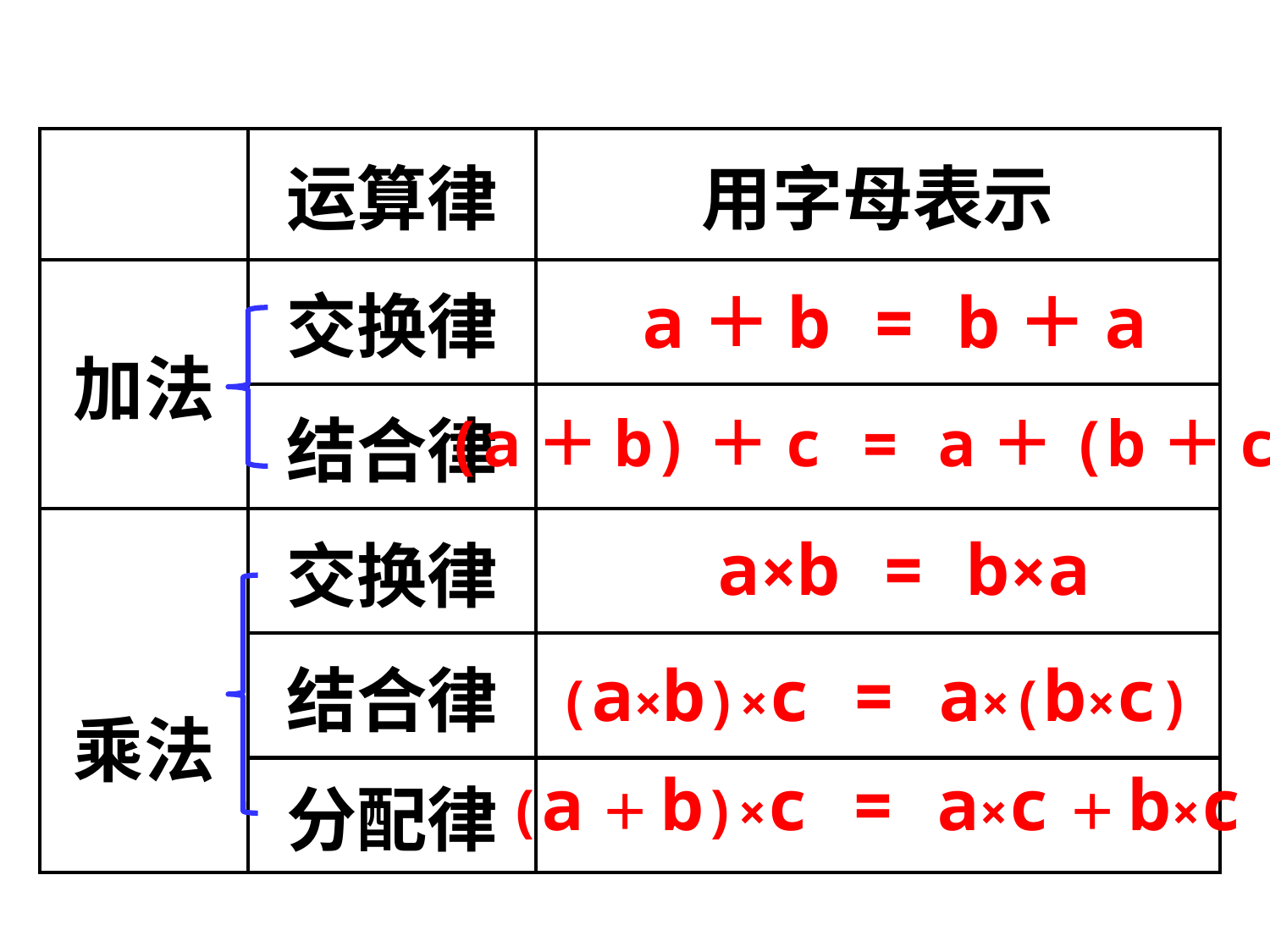

|  | 运算律 | 用字母表示 |
| --- | --- | --- |
| 加法 | 交换律 |  |
|  | 结合律 |  |
| 乘法 | 交换律 |  |
|  | 结合律 |  |
|  | 分配律 |  |
a＋b = b＋a

(a＋b)＋c = a＋(b＋c)
a×b = b×a

(a×b)×c = a×(b×c)
(a＋b)×c = a×c＋b×c